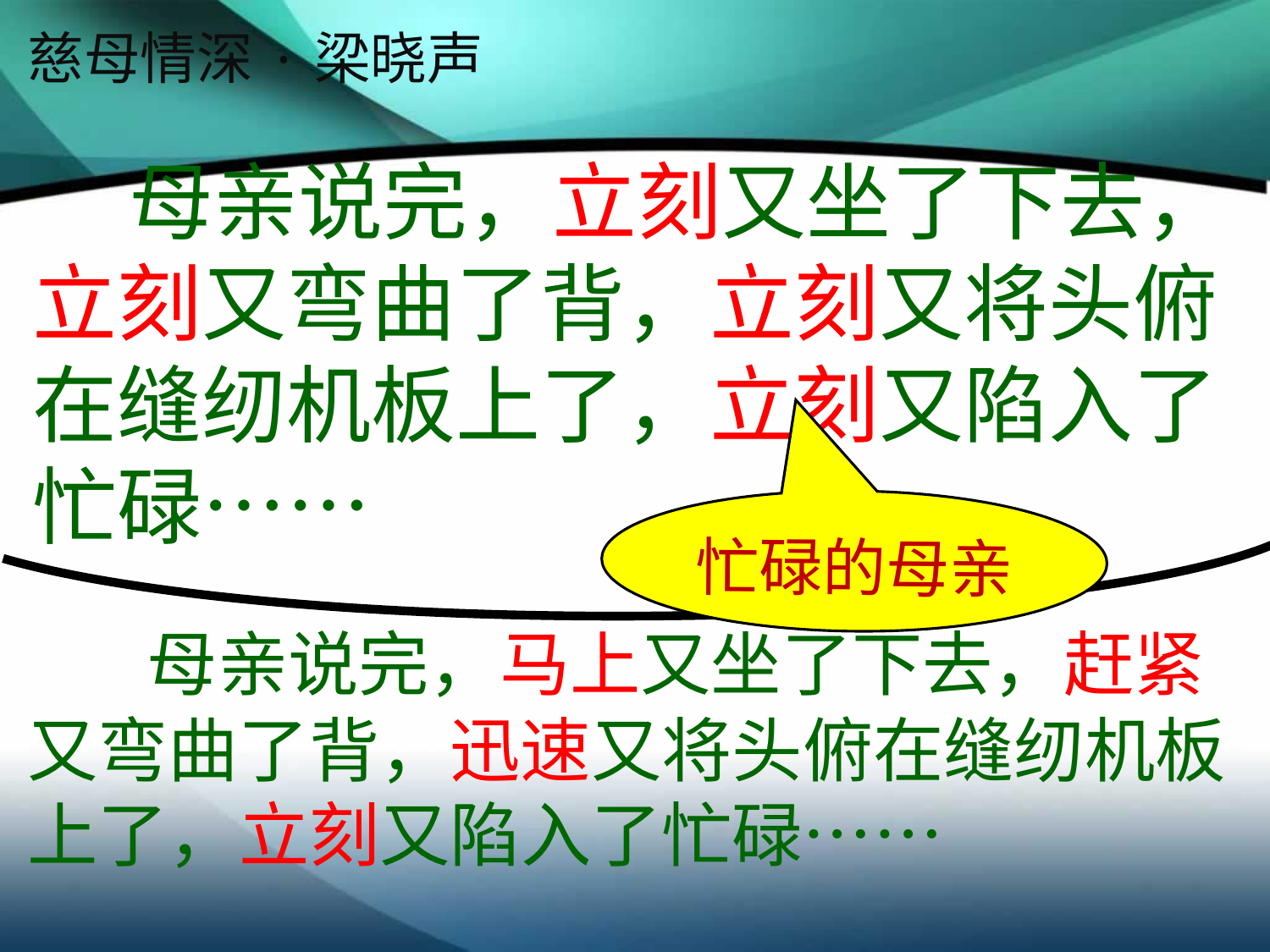

慈母情深·梁晓声
    母亲说完，立刻又坐了下去，立刻又弯曲了背，立刻又将头俯在缝纫机板上了，立刻又陷入了忙碌……
忙碌的母亲

      母亲说完，马上又坐了下去，赶紧又弯曲了背，迅速又将头俯在缝纫机板上了，立刻又陷入了忙碌……